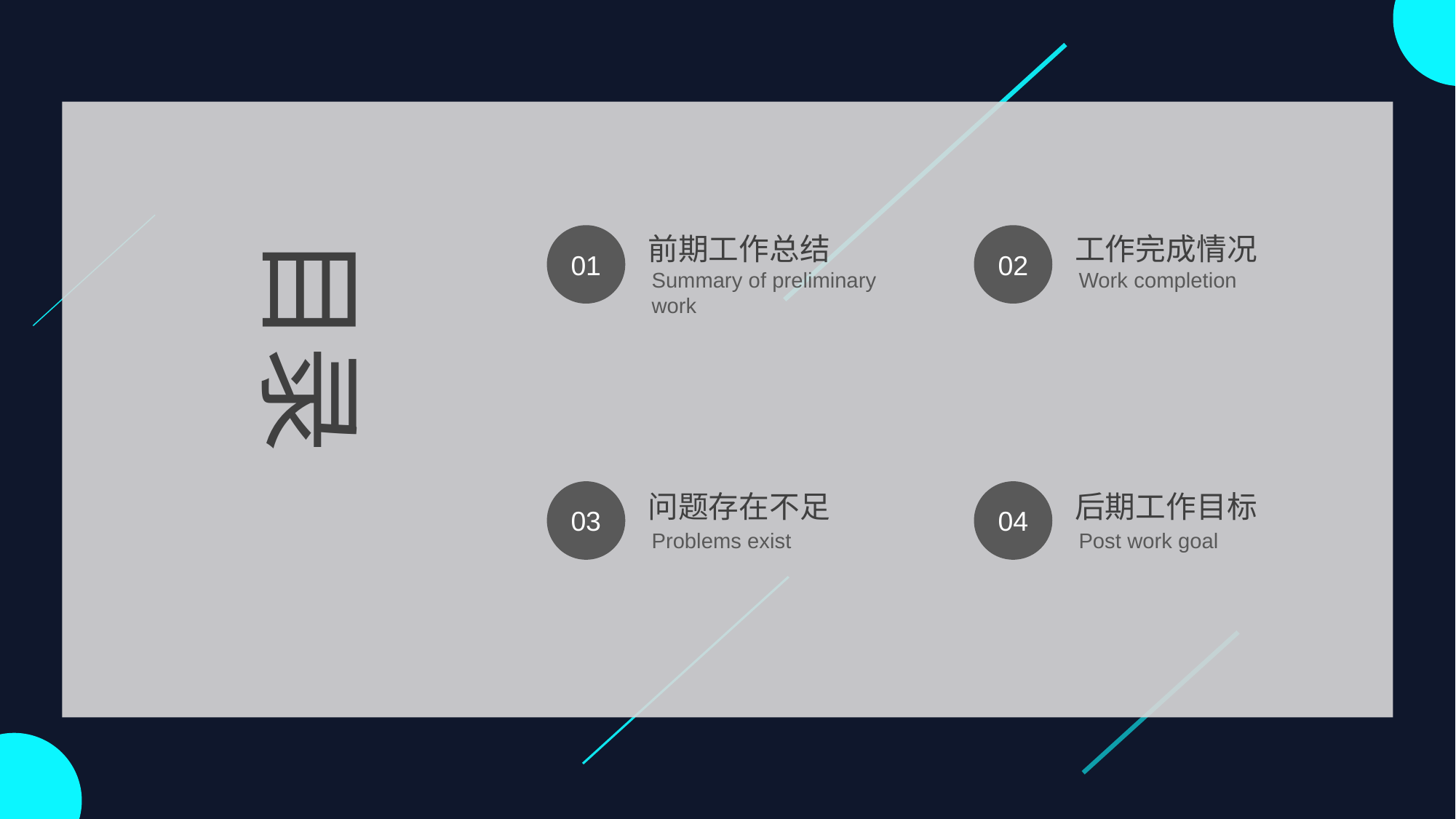

前期工作总结
工作完成情况
01
02
Summary of preliminary work
Work completion
03
04
问题存在不足
后期工作目标
Problems exist
Post work goal
目录